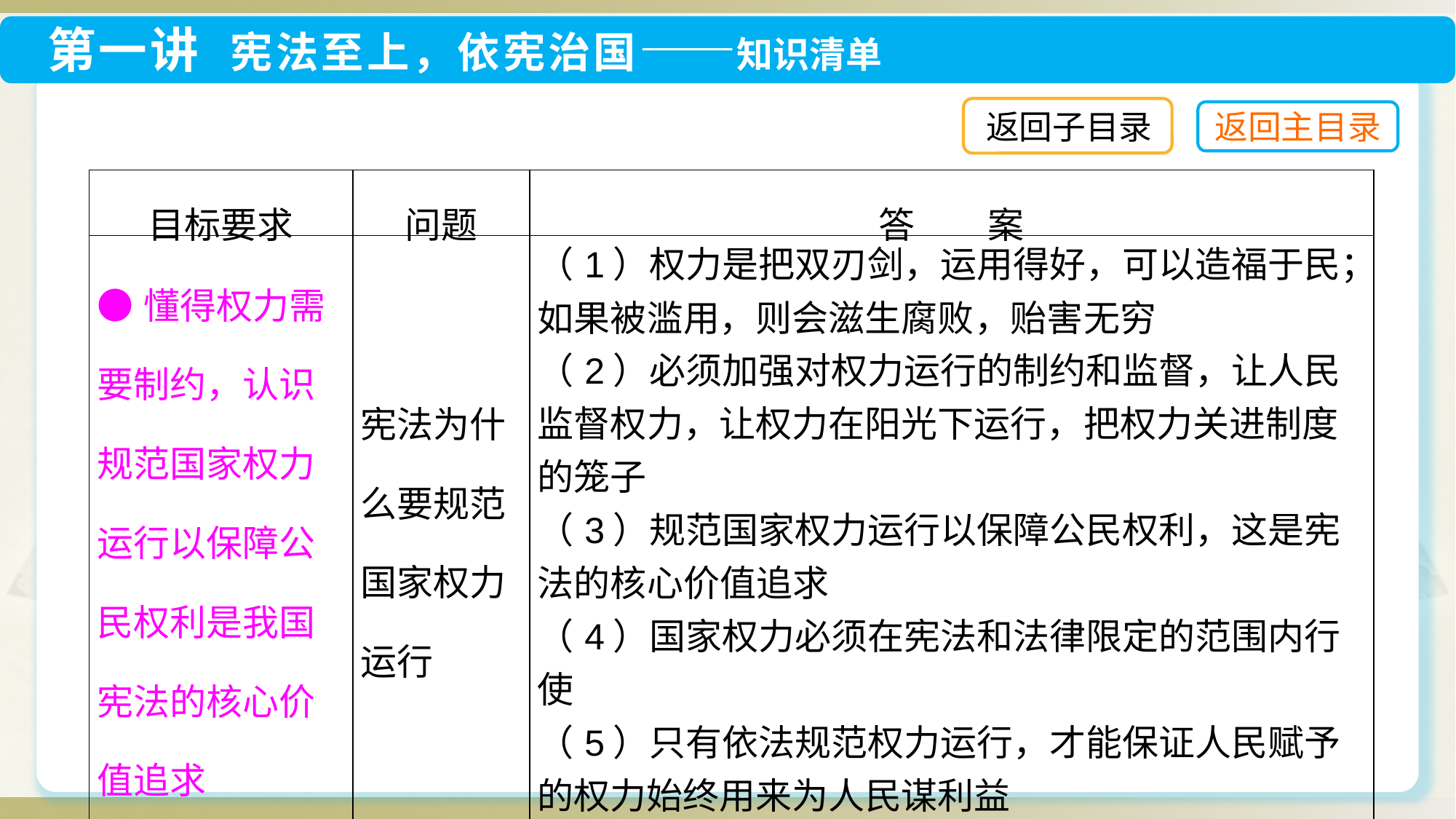

返回子目录
| 目标要求 | 问题 | 答　　案 |
| --- | --- | --- |
| ●懂得权力需要制约，认识规范国家权力运行以保障公民权利是我国宪法的核心价值追求 | 宪法为什么要规范国家权力运行 | （1）权力是把双刃剑，运用得好，可以造福于民；如果被滥用，则会滋生腐败，贻害无穷 （2）必须加强对权力运行的制约和监督，让人民监督权力，让权力在阳光下运行，把权力关进制度的笼子 （3）规范国家权力运行以保障公民权利，这是宪法的核心价值追求 （4）国家权力必须在宪法和法律限定的范围内行使 （5）只有依法规范权力运行，才能保证人民赋予的权力始终用来为人民谋利益 |